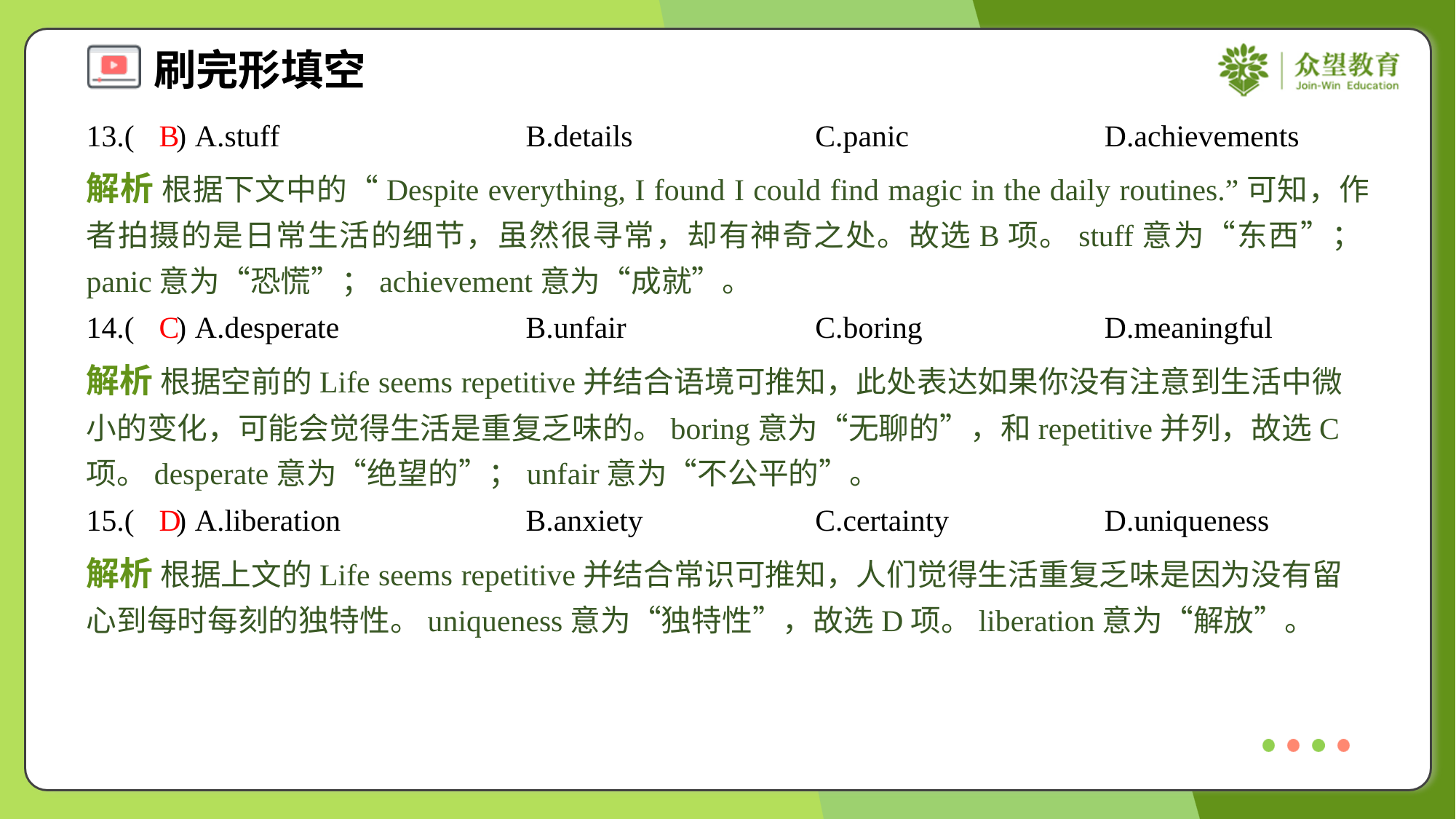

13.(     ) A.stuff	B.details	C.panic	D.achievements
B
解析 根据下文中的“Despite everything, I found I could find magic in the daily routines.”可知，作者拍摄的是日常生活的细节，虽然很寻常，却有神奇之处。故选B项。stuff意为“东西”；panic意为“恐慌”；achievement意为“成就”。
14.(     ) A.desperate	B.unfair	C.boring	D.meaningful
C
解析 根据空前的Life seems repetitive并结合语境可推知，此处表达如果你没有注意到生活中微小的变化，可能会觉得生活是重复乏味的。boring意为“无聊的”，和repetitive并列，故选C项。desperate意为“绝望的”；unfair意为“不公平的”。
15.(     ) A.liberation	B.anxiety	C.certainty	D.uniqueness
D
解析 根据上文的Life seems repetitive并结合常识可推知，人们觉得生活重复乏味是因为没有留心到每时每刻的独特性。uniqueness意为“独特性”，故选D项。liberation意为“解放”。